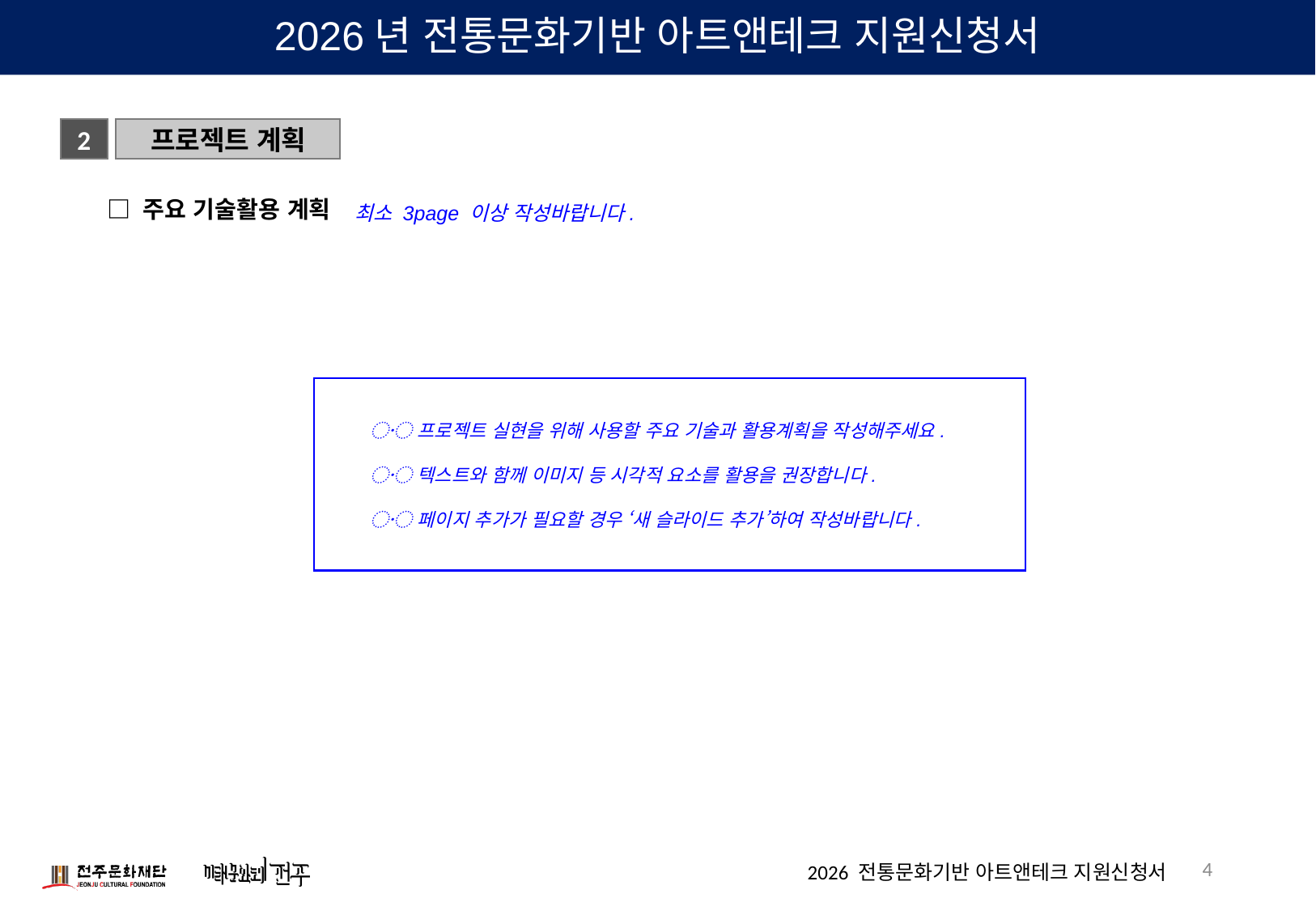

최소 3page 이상 작성바랍니다.

〮 프로젝트 실현을 위해 사용할 주요 기술과 활용계획을 작성해주세요.
〮 텍스트와 함께 이미지 등 시각적 요소를 활용을 권장합니다.
〮 페이지 추가가 필요할 경우 ‘새 슬라이드 추가’하여 작성바랍니다.
4